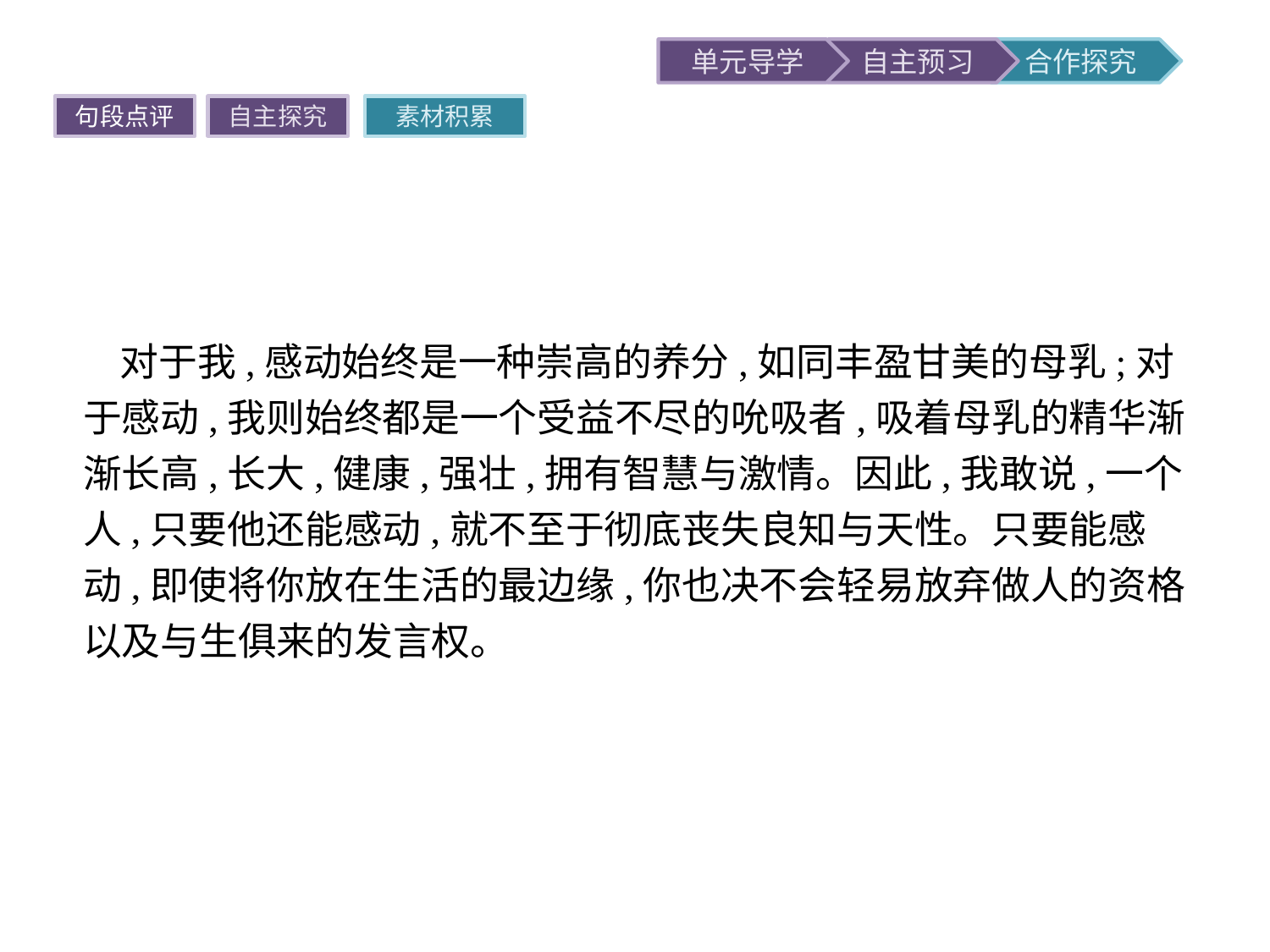

句段点评
自主探究
素材积累
对于我,感动始终是一种崇高的养分,如同丰盈甘美的母乳;对于感动,我则始终都是一个受益不尽的吮吸者,吸着母乳的精华渐渐长高,长大,健康,强壮,拥有智慧与激情。因此,我敢说,一个人,只要他还能感动,就不至于彻底丧失良知与天性。只要能感动,即使将你放在生活的最边缘,你也决不会轻易放弃做人的资格以及与生俱来的发言权。